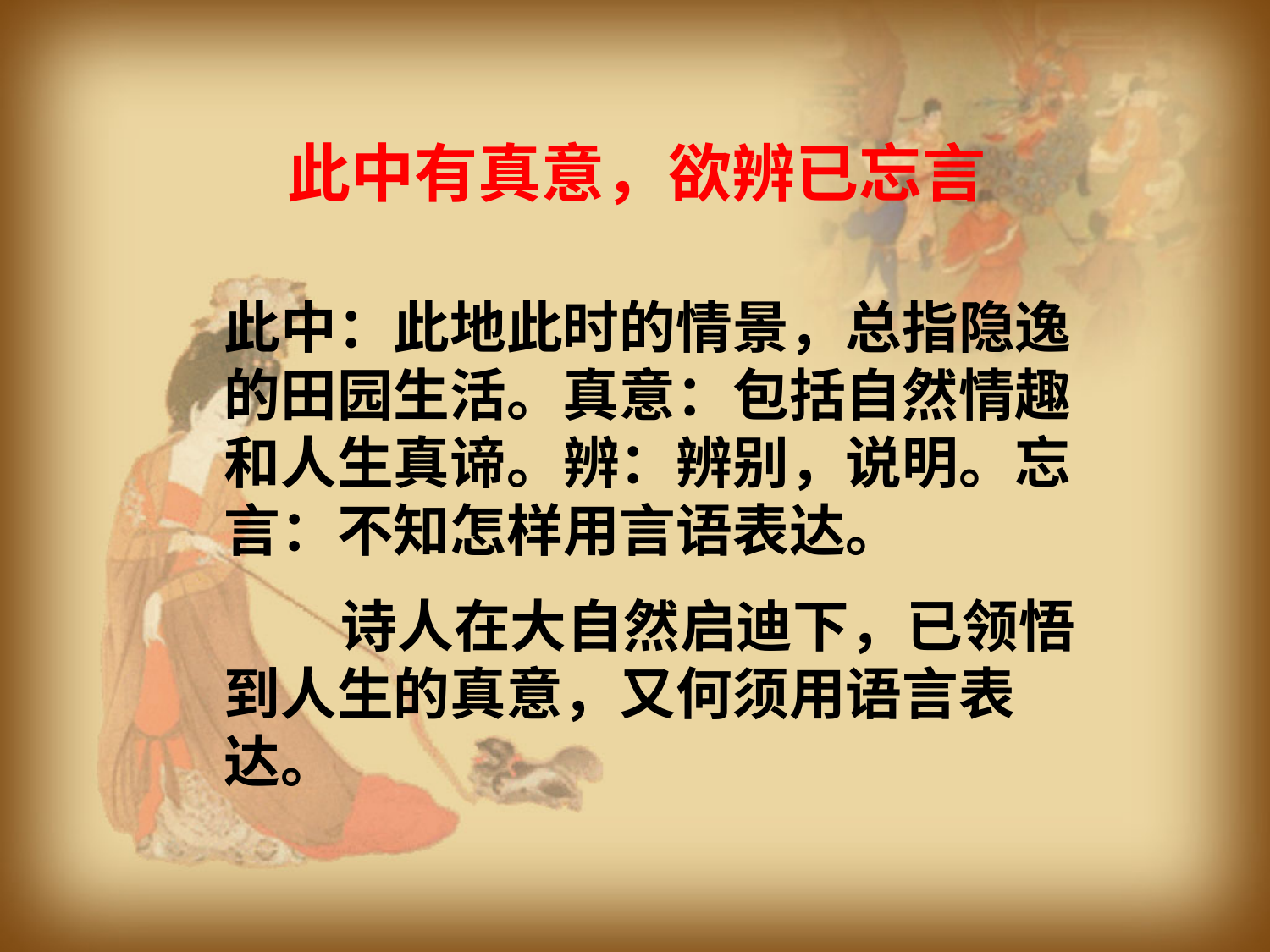

此中有真意，欲辨已忘言
此中：此地此时的情景，总指隐逸的田园生活。真意：包括自然情趣和人生真谛。辨：辨别，说明。忘言：不知怎样用言语表达。
        诗人在大自然启迪下，已领悟到人生的真意，又何须用语言表达。